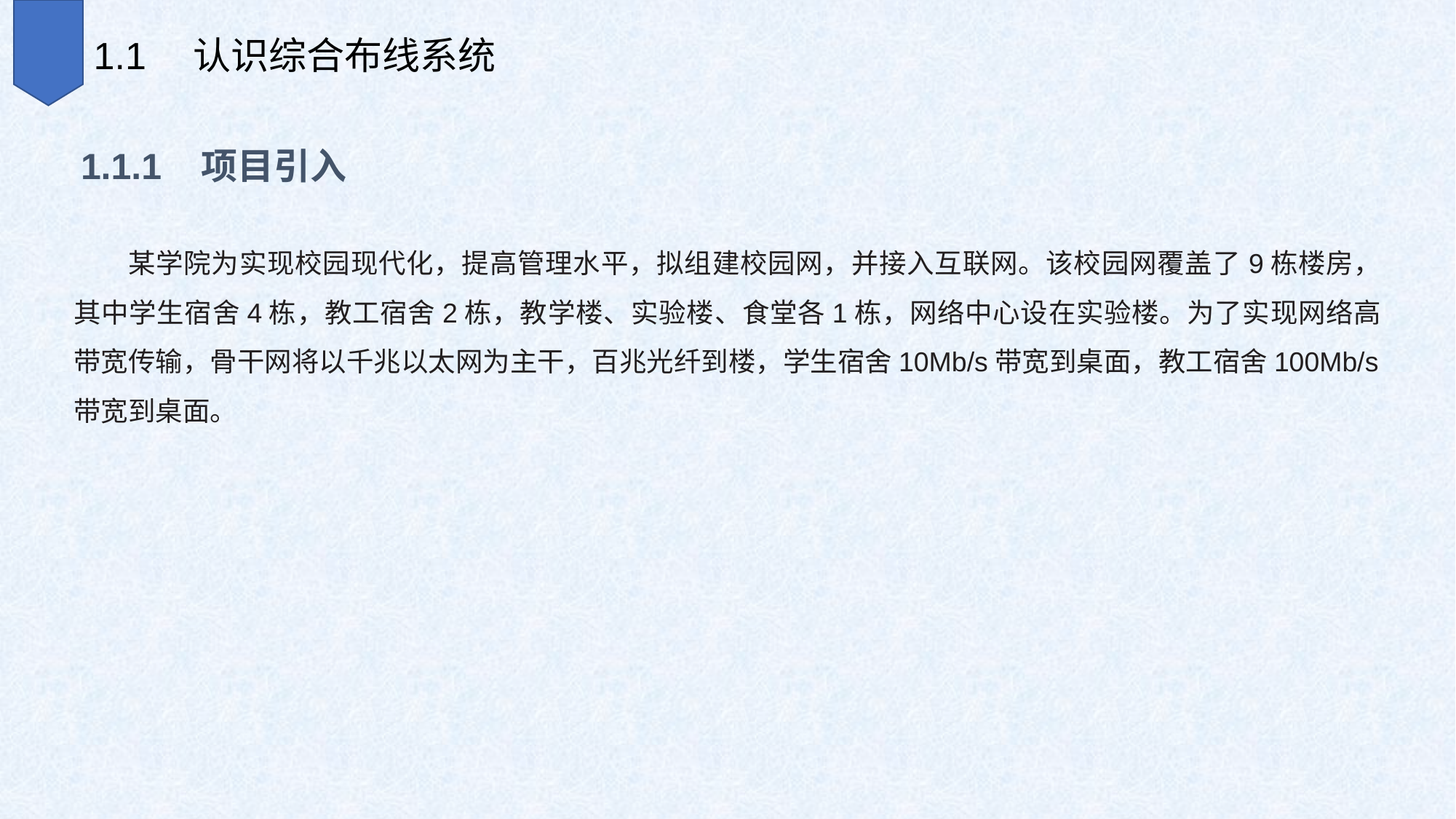

1.1　认识综合布线系统
1.1.1   项目引入
某学院为实现校园现代化，提高管理水平，拟组建校园网，并接入互联网。该校园网覆盖了9栋楼房，其中学生宿舍4栋，教工宿舍2栋，教学楼、实验楼、食堂各1栋，网络中心设在实验楼。为了实现网络高带宽传输，骨干网将以千兆以太网为主干，百兆光纤到楼，学生宿舍10Mb/s带宽到桌面，教工宿舍100Mb/s带宽到桌面。